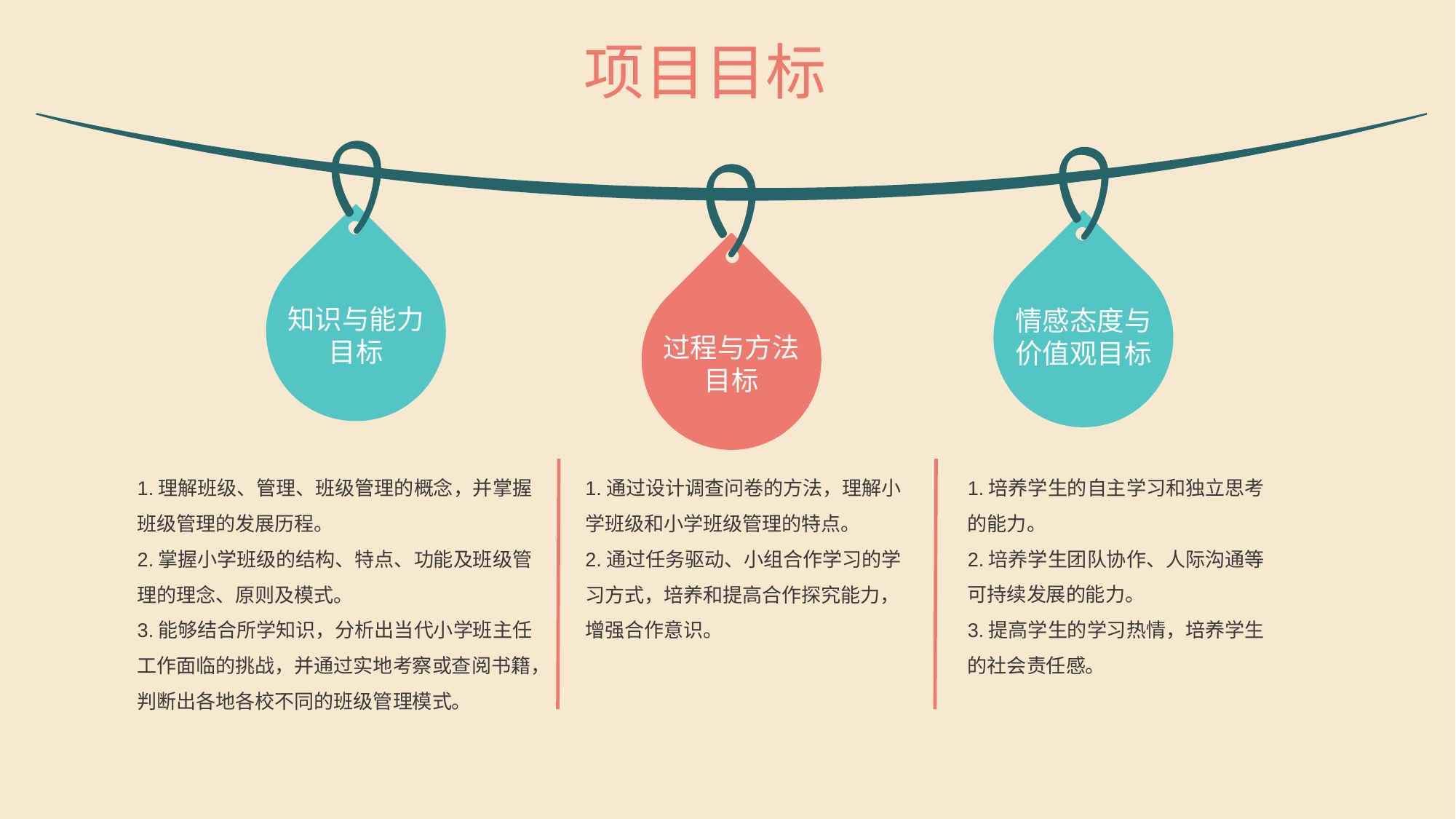

项目目标

知识与能力目标

情感态度与价值观目标

过程与方法目标
1.理解班级、管理、班级管理的概念，并掌握班级管理的发展历程。
2.掌握小学班级的结构、特点、功能及班级管理的理念、原则及模式。
3.能够结合所学知识，分析出当代小学班主任工作面临的挑战，并通过实地考察或查阅书籍，判断出各地各校不同的班级管理模式。
1.通过设计调查问卷的方法，理解小学班级和小学班级管理的特点。
2.通过任务驱动、小组合作学习的学习方式，培养和提高合作探究能力，增强合作意识。
1.培养学生的自主学习和独立思考的能力。
2.培养学生团队协作、人际沟通等可持续发展的能力。
3.提高学生的学习热情，培养学生的社会责任感。